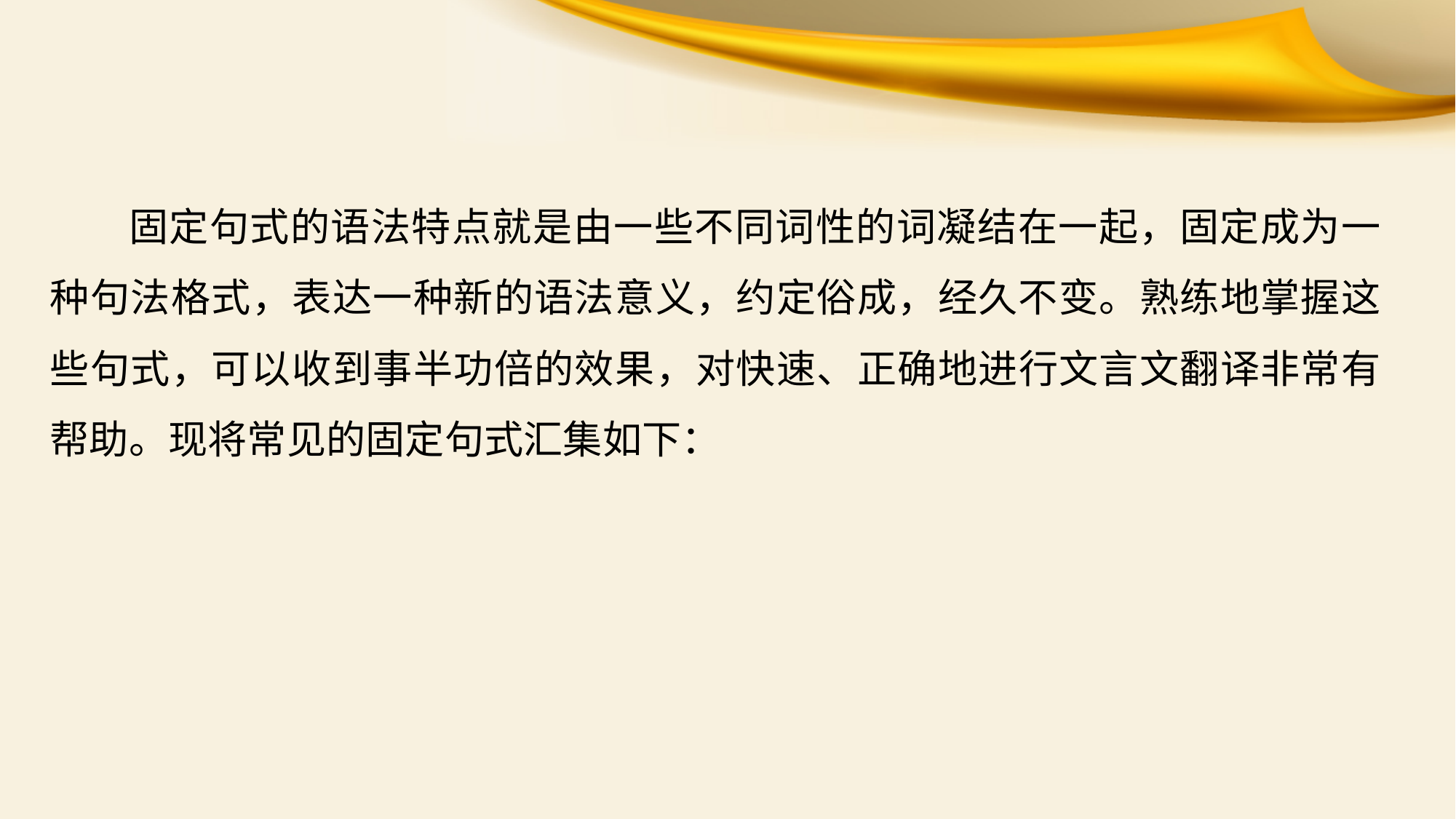

固定句式的语法特点就是由一些不同词性的词凝结在一起，固定成为一种句法格式，表达一种新的语法意义，约定俗成，经久不变。熟练地掌握这些句式，可以收到事半功倍的效果，对快速、正确地进行文言文翻译非常有帮助。现将常见的固定句式汇集如下：